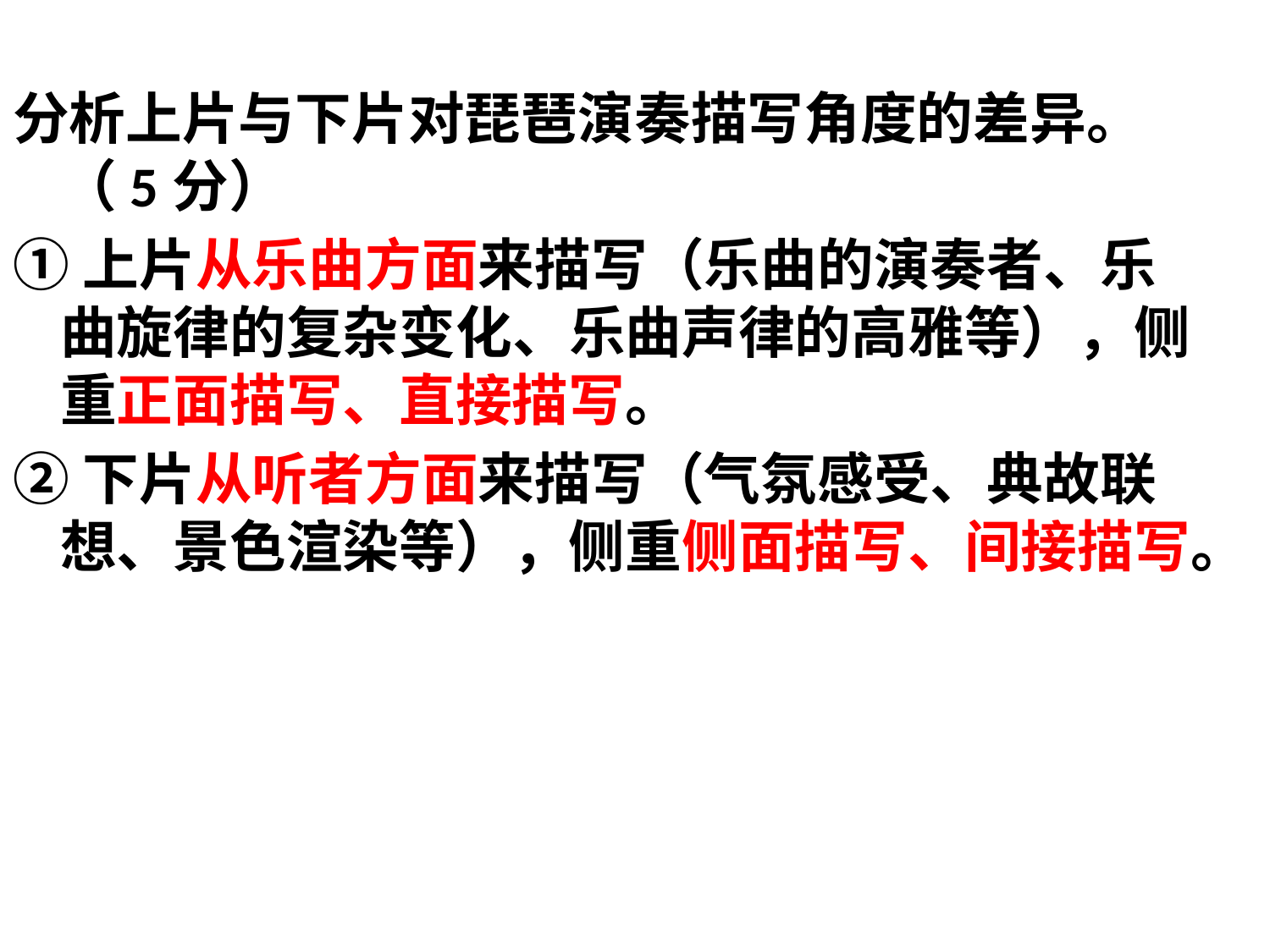

分析上片与下片对琵琶演奏描写角度的差异。（5分）
①上片从乐曲方面来描写（乐曲的演奏者、乐曲旋律的复杂变化、乐曲声律的高雅等），侧重正面描写、直接描写。
②下片从听者方面来描写（气氛感受、典故联想、景色渲染等），侧重侧面描写、间接描写。